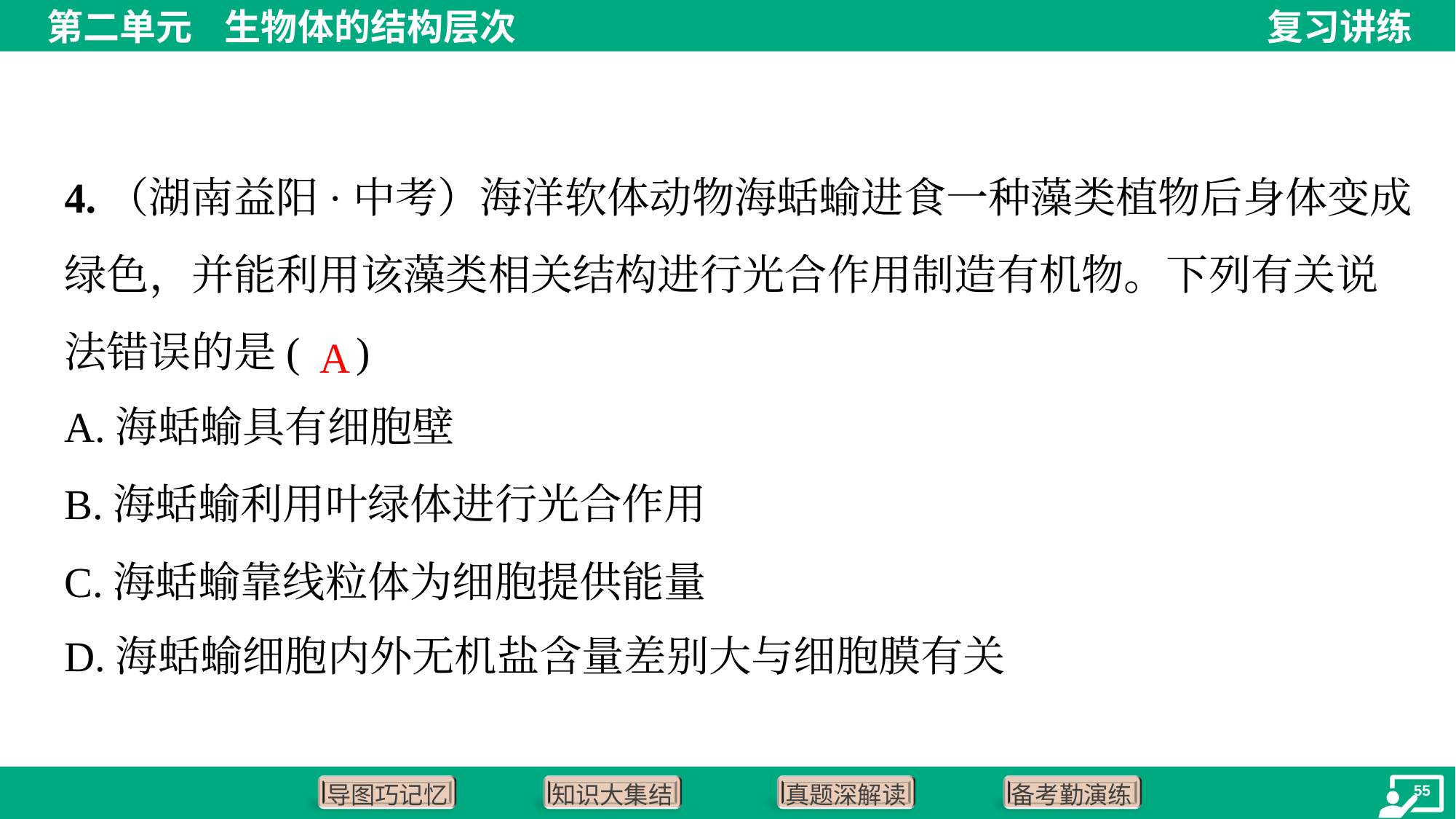

4.（湖南益阳·中考）海洋软体动物海蛞蝓进食一种藻类植物后身体变成
绿色，并能利用该藻类相关结构进行光合作用制造有机物。下列有关说
法错误的是(     )
A
A.海蛞蝓具有细胞壁
B.海蛞蝓利用叶绿体进行光合作用
C.海蛞蝓靠线粒体为细胞提供能量
D.海蛞蝓细胞内外无机盐含量差别大与细胞膜有关